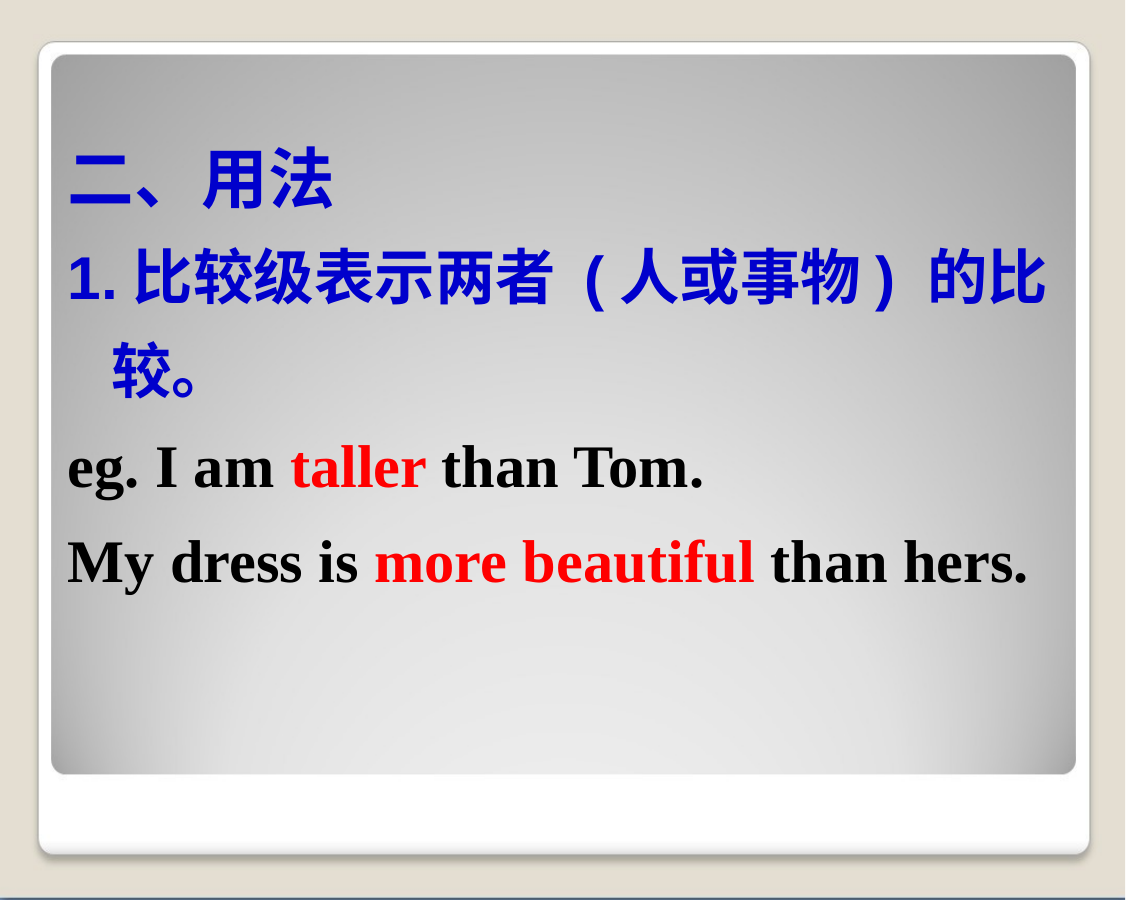

二、用法
1.比较级表示两者 (人或事物) 的比较。
eg. I am taller than Tom.
My dress is more beautiful than hers.